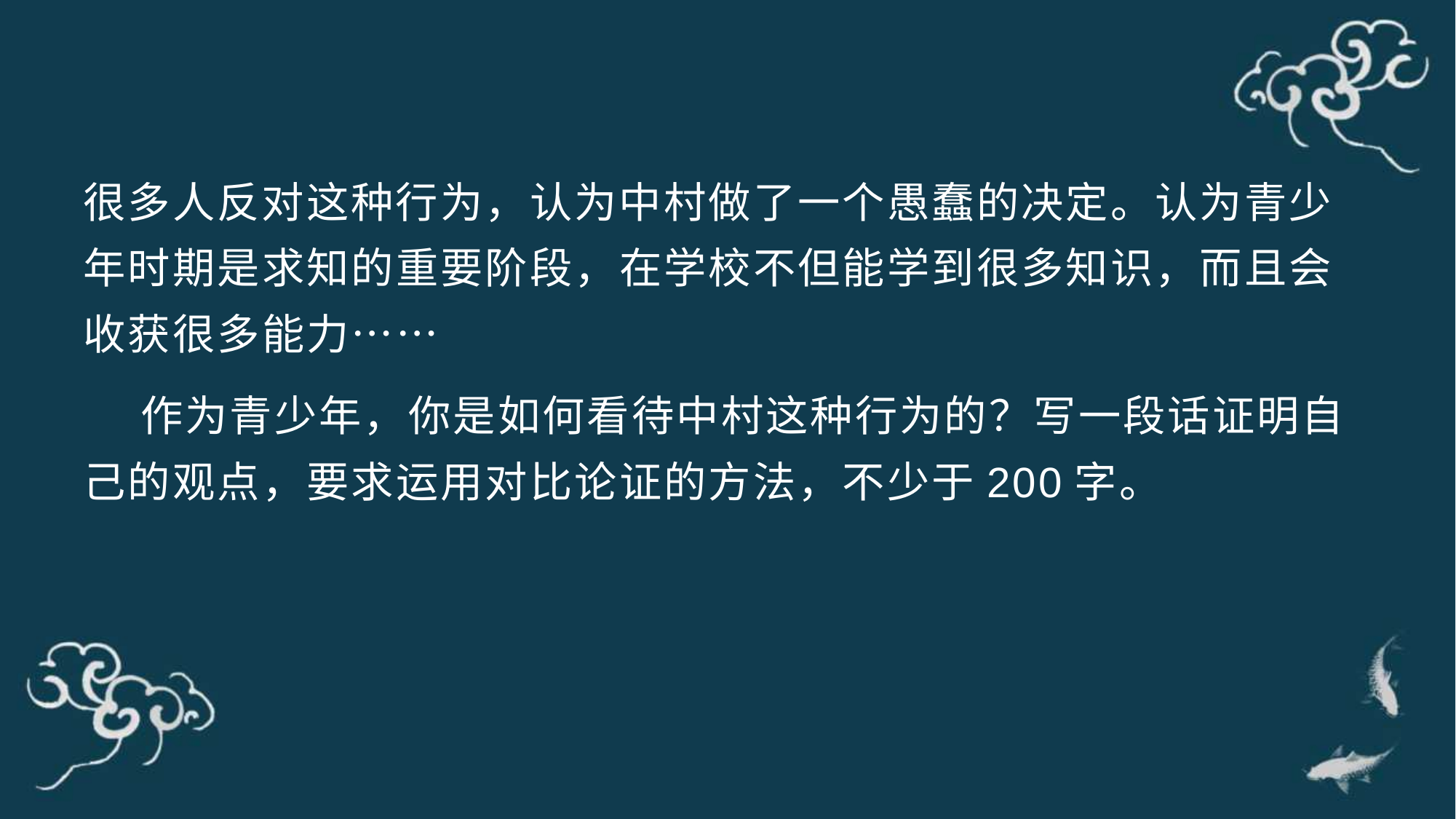

很多人反对这种行为，认为中村做了一个愚蠢的决定。认为青少年时期是求知的重要阶段，在学校不但能学到很多知识，而且会收获很多能力……
    作为青少年，你是如何看待中村这种行为的？写一段话证明自己的观点，要求运用对比论证的方法，不少于200字。